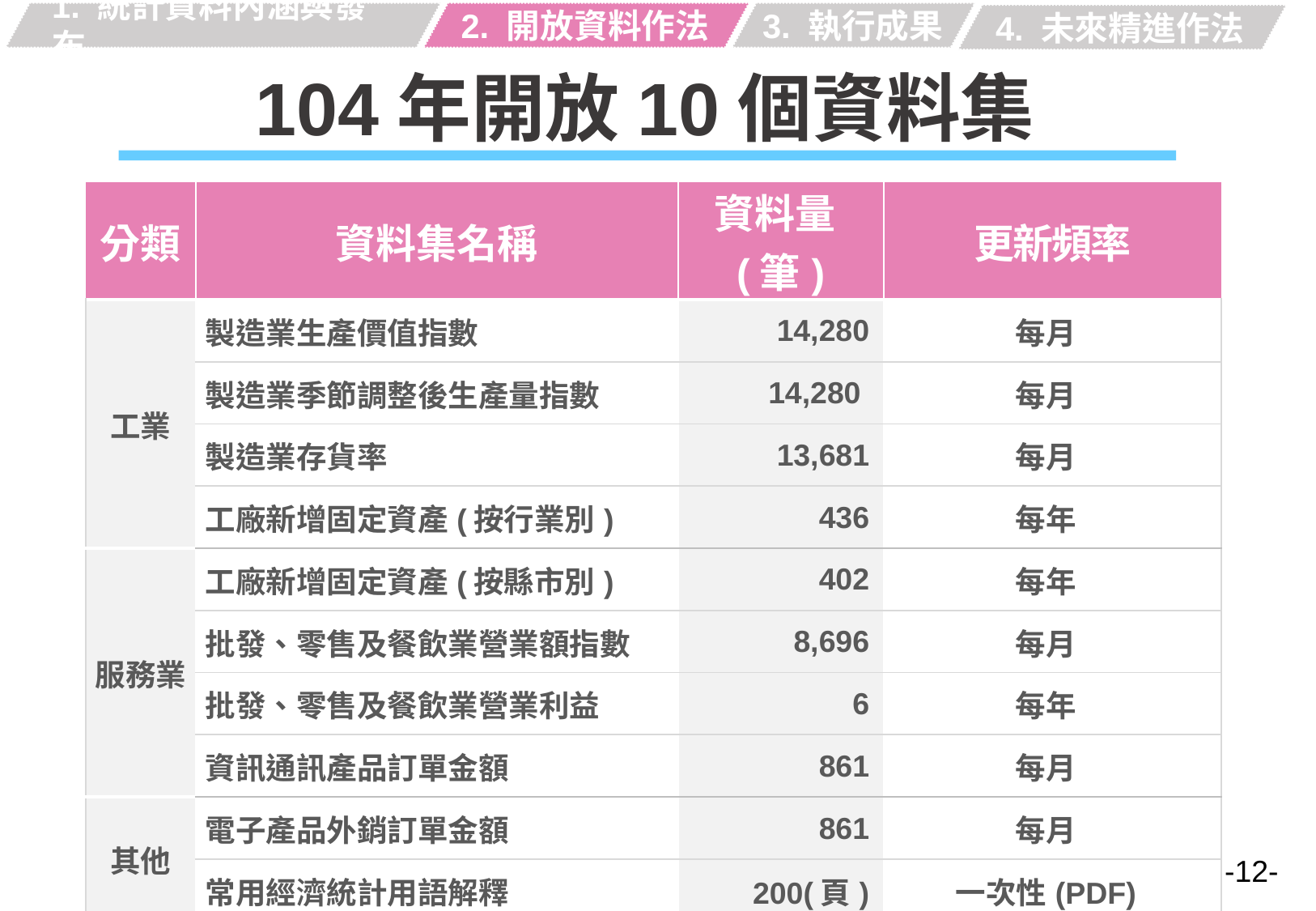

1. 統計資料內涵與發布
2. 開放資料作法
3. 執行成果
4. 未來精進作法
# 104年開放10個資料集
| 分類 | 資料集名稱 | 資料量(筆) | 更新頻率 |
| --- | --- | --- | --- |
| 工業 | 製造業生產價值指數 | 14,280 | 每月 |
|  | 製造業季節調整後生產量指數 | 14,280 | 每月 |
|  | 製造業存貨率 | 13,681 | 每月 |
|  | 工廠新增固定資產(按行業別) | 436 | 每年 |
| 服務業 | 工廠新增固定資產(按縣市別) | 402 | 每年 |
|  | 批發、零售及餐飲業營業額指數 | 8,696 | 每月 |
|  | 批發、零售及餐飲業營業利益 | 6 | 每年 |
|  | 資訊通訊產品訂單金額 | 861 | 每月 |
| 其他 | 電子產品外銷訂單金額 | 861 | 每月 |
|  | 常用經濟統計用語解釋 | 200(頁) | 一次性(PDF) |
-12-